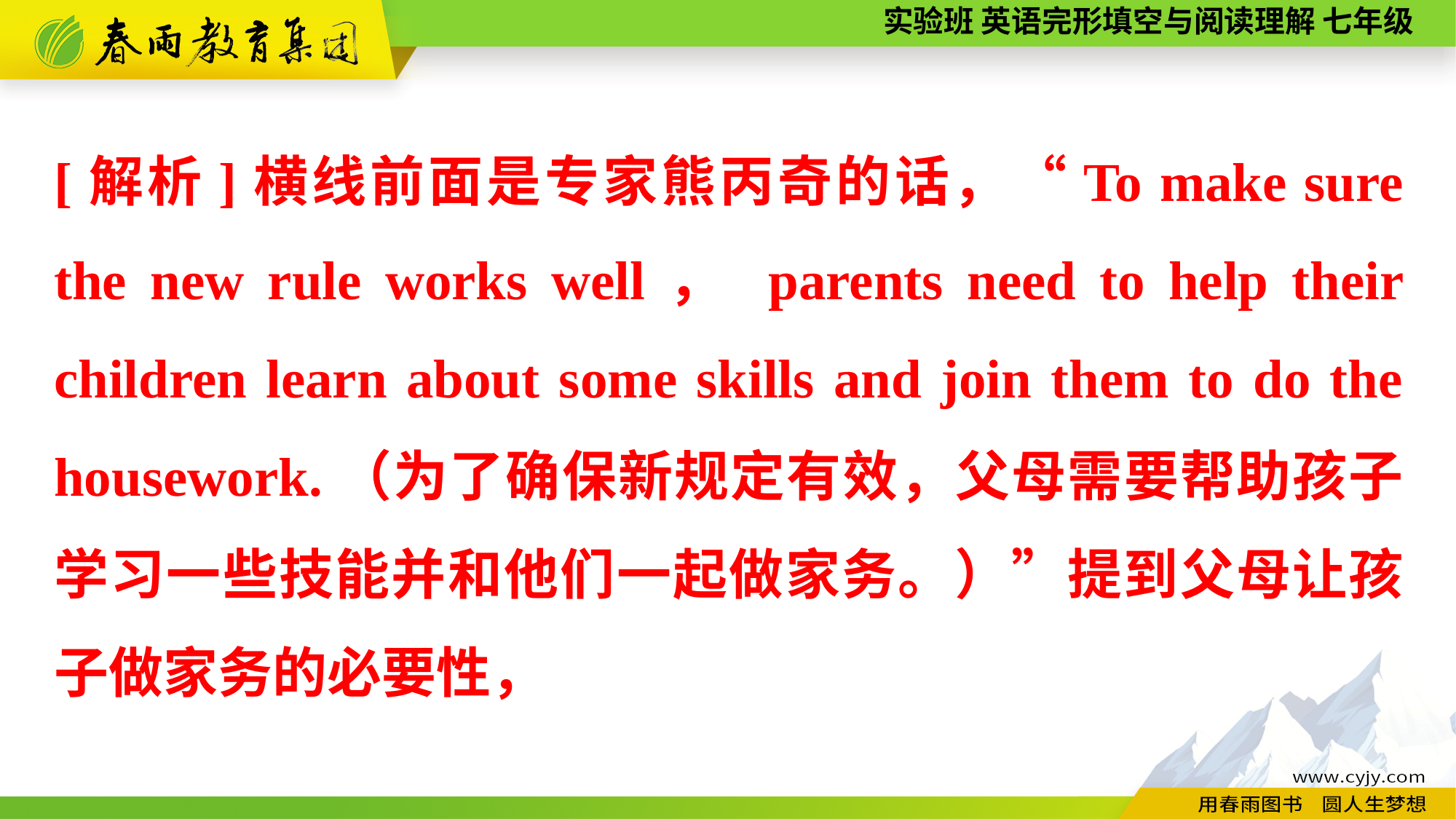

[解析]横线前面是专家熊丙奇的话，“To make sure the new rule works well， parents need to help their children learn about some skills and join them to do the housework.（为了确保新规定有效，父母需要帮助孩子学习一些技能并和他们一起做家务。）”提到父母让孩子做家务的必要性，